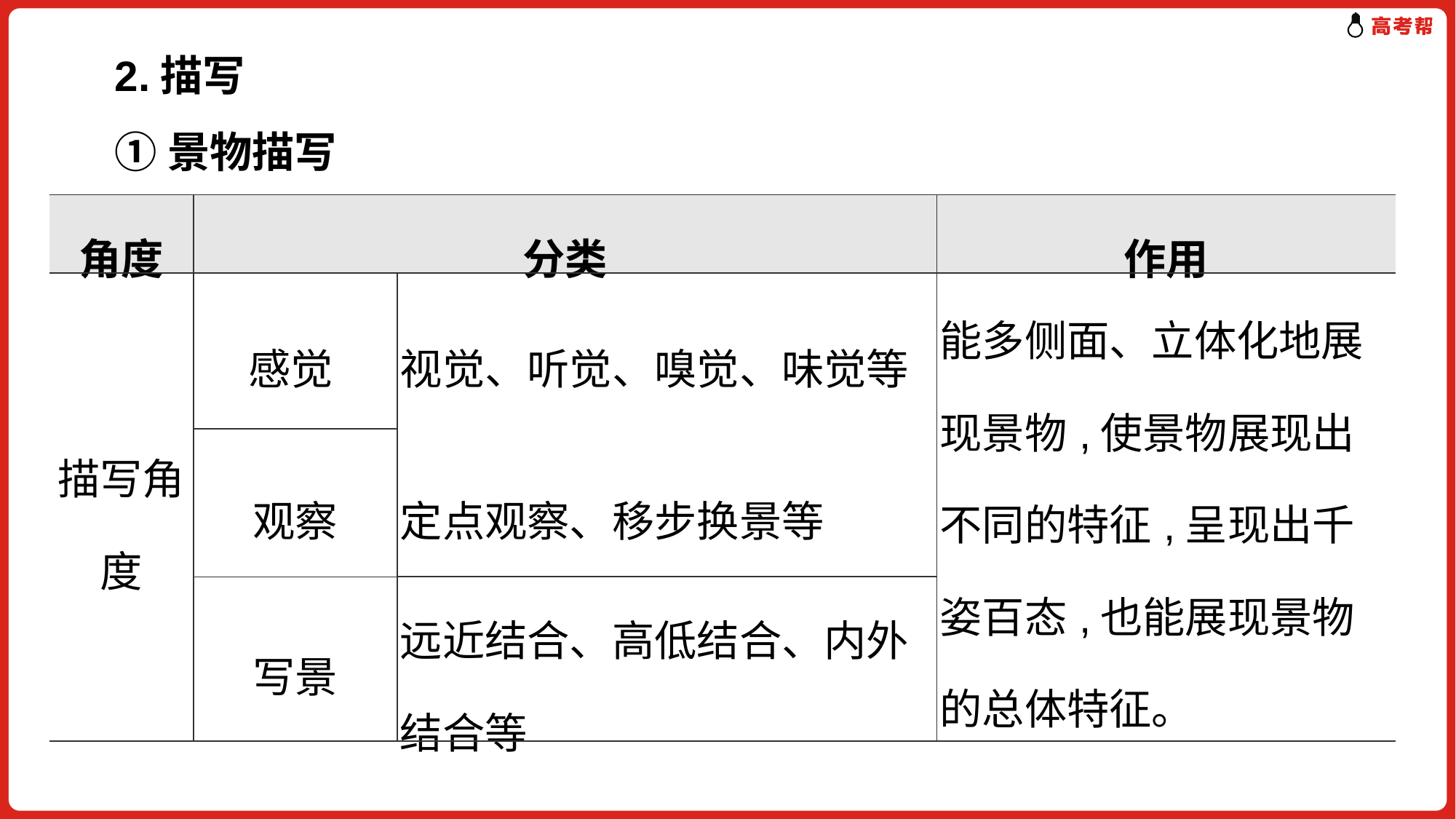

2.描写
①景物描写
| 角度 | 分类 |  | 作用 |
| --- | --- | --- | --- |
| 描写角度 | 感觉 | 视觉、听觉、嗅觉、味觉等 | 能多侧面、立体化地展现景物,使景物展现出不同的特征,呈现出千姿百态,也能展现景物的总体特征。 |
|  |  | 定点观察、移步换景等 |  |
|  | 观察 |  |  |
|  |  | 远近结合、高低结合、内外结合等 |  |
|  | 写景 |  |  |